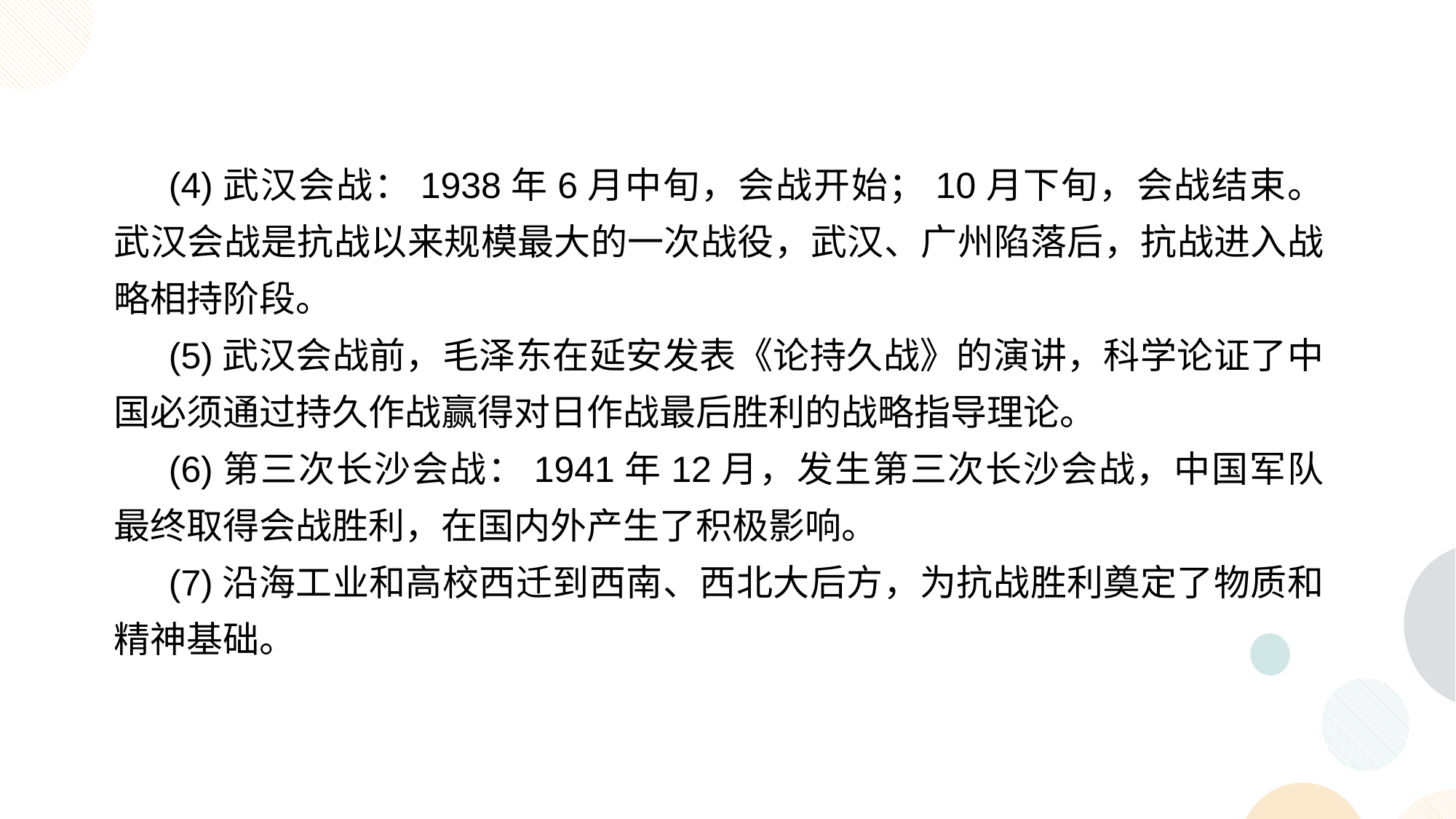

(4)武汉会战：1938年6月中旬，会战开始；10月下旬，会战结束。武汉会战是抗战以来规模最大的一次战役，武汉、广州陷落后，抗战进入战略相持阶段。
(5)武汉会战前，毛泽东在延安发表《论持久战》的演讲，科学论证了中国必须通过持久作战赢得对日作战最后胜利的战略指导理论。
(6)第三次长沙会战：1941年12月，发生第三次长沙会战，中国军队最终取得会战胜利，在国内外产生了积极影响。
(7)沿海工业和高校西迁到西南、西北大后方，为抗战胜利奠定了物质和精神基础。